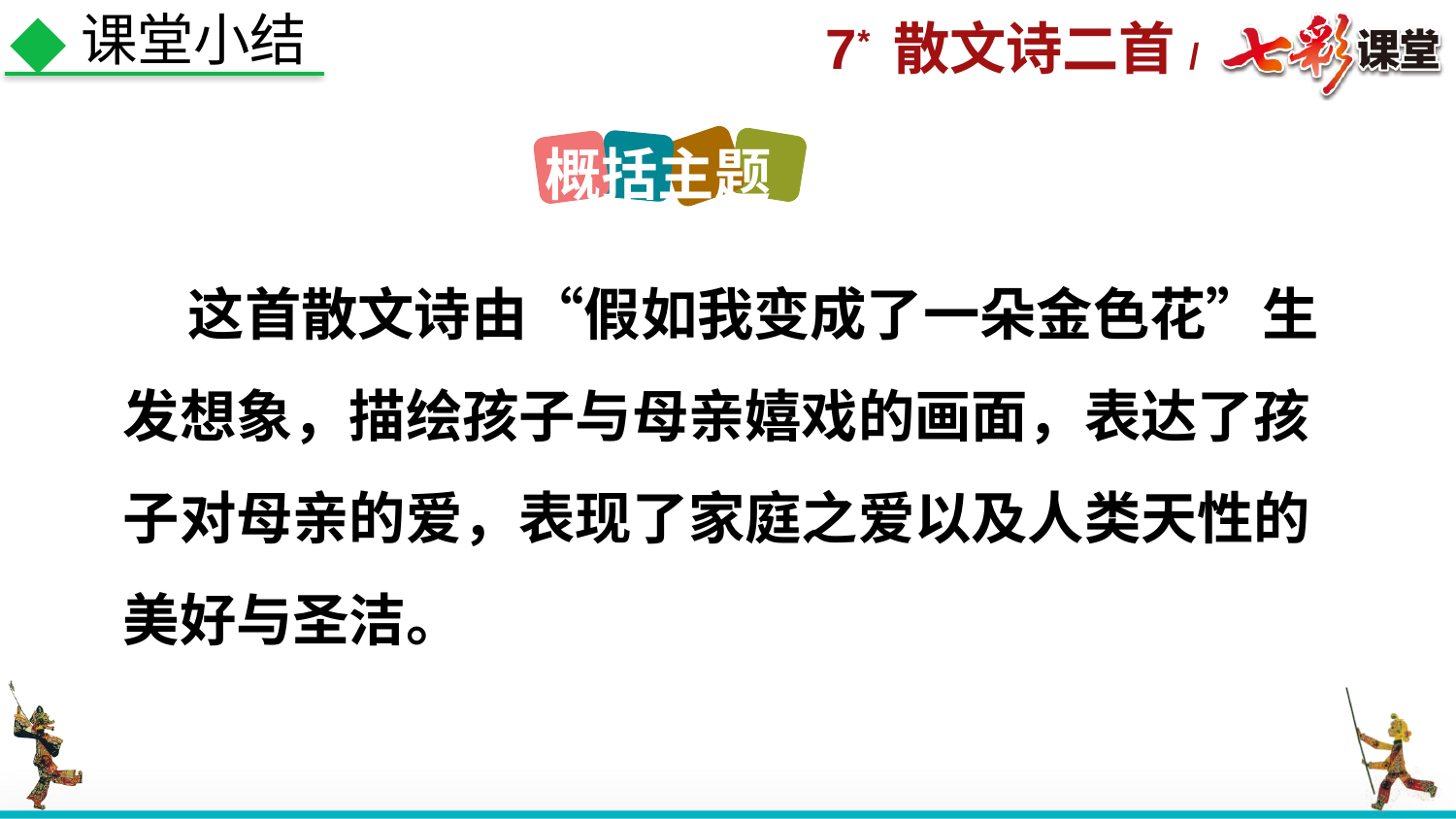

课堂小结

概括主题

    这首散文诗由“假如我变成了一朵金色花”生发想象，描绘孩子与母亲嬉戏的画面，表达了孩子对母亲的爱，表现了家庭之爱以及人类天性的美好与圣洁。